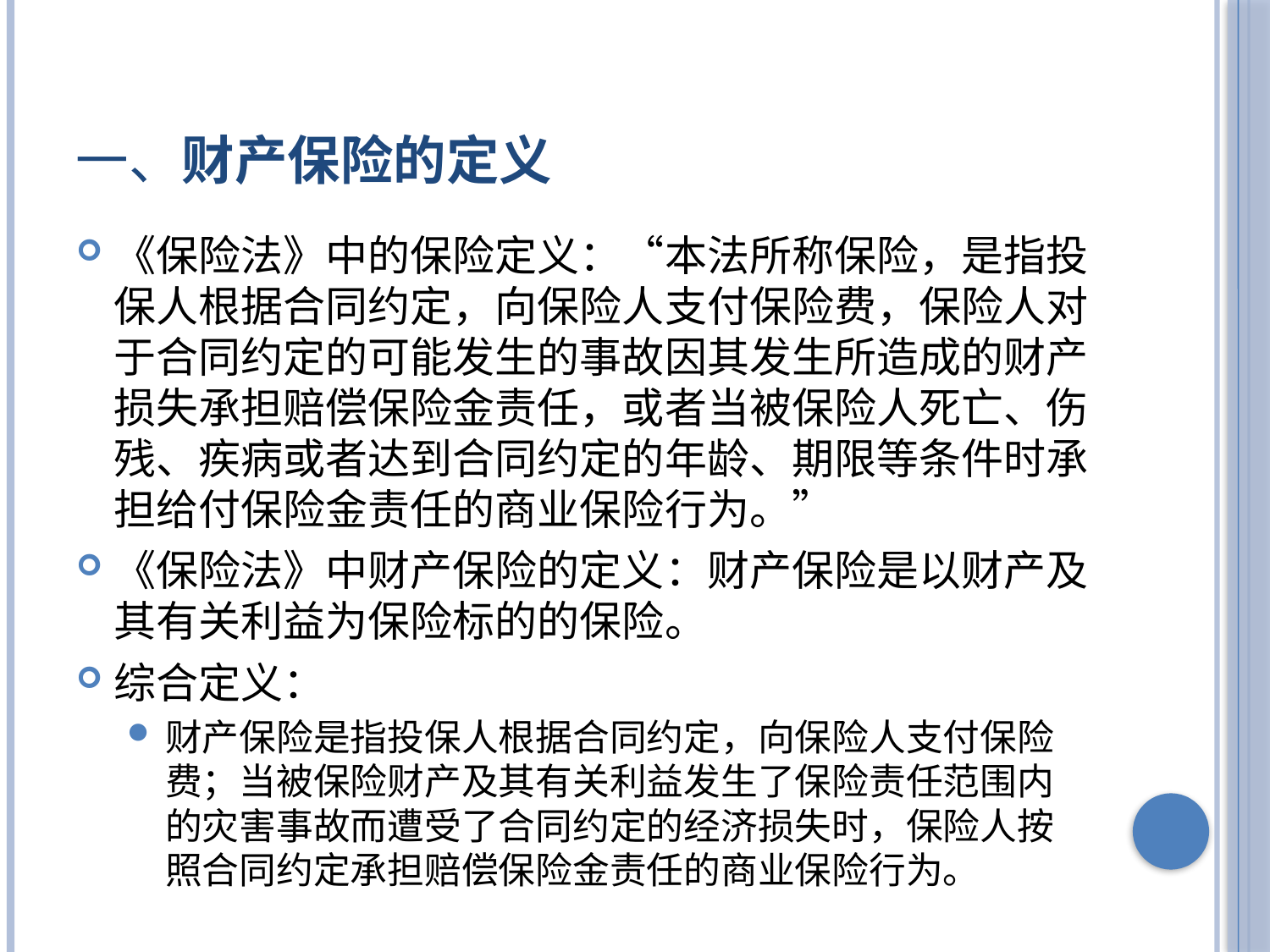

# 一、财产保险的定义
《保险法》中的保险定义：“本法所称保险，是指投保人根据合同约定，向保险人支付保险费，保险人对于合同约定的可能发生的事故因其发生所造成的财产损失承担赔偿保险金责任，或者当被保险人死亡、伤残、疾病或者达到合同约定的年龄、期限等条件时承担给付保险金责任的商业保险行为。”
《保险法》中财产保险的定义：财产保险是以财产及其有关利益为保险标的的保险。
综合定义：
财产保险是指投保人根据合同约定，向保险人支付保险费；当被保险财产及其有关利益发生了保险责任范围内的灾害事故而遭受了合同约定的经济损失时，保险人按照合同约定承担赔偿保险金责任的商业保险行为。